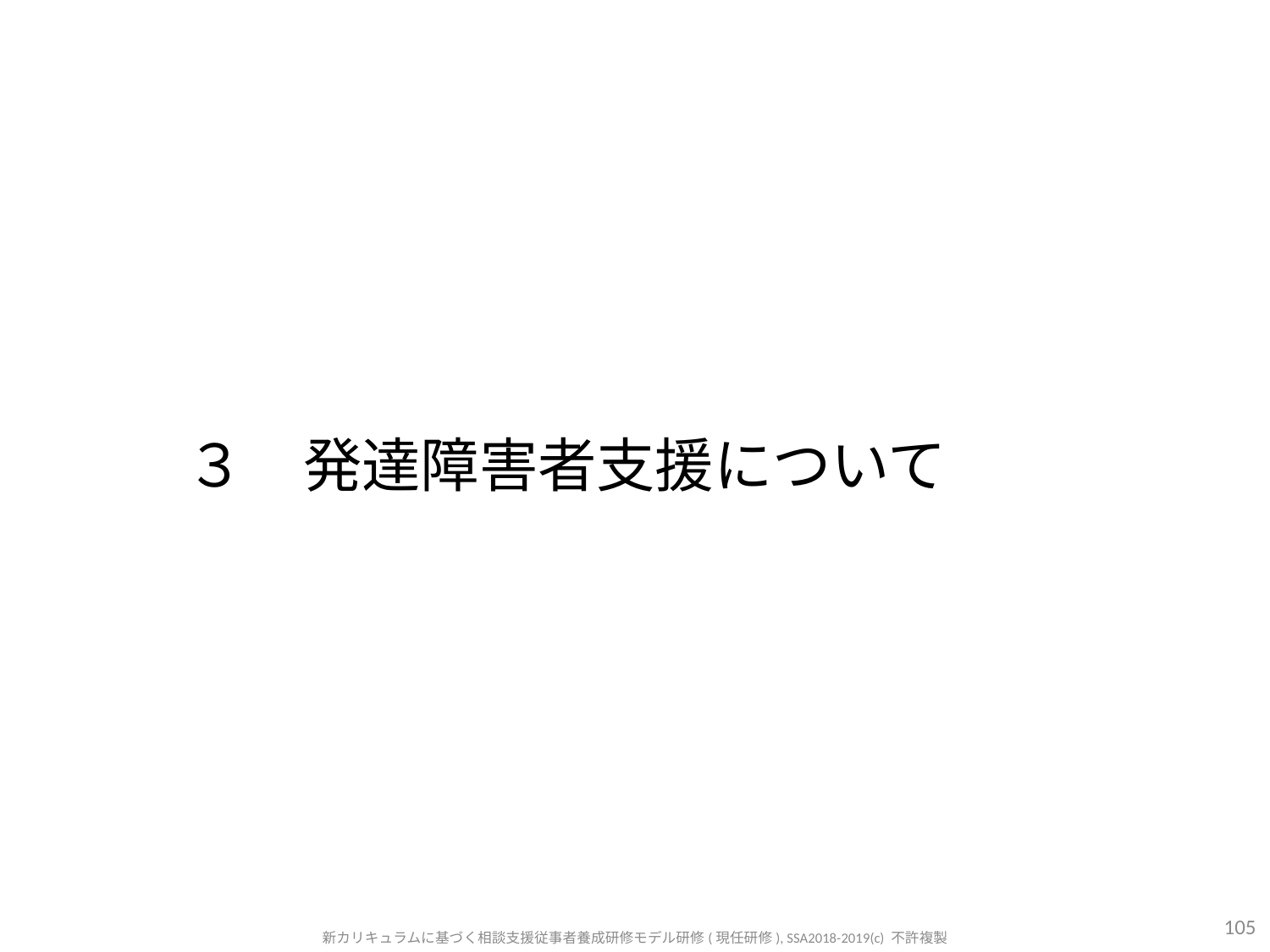

# ３　発達障害者支援について
105
新カリキュラムに基づく相談支援従事者養成研修モデル研修(現任研修), SSA2018-2019(c) 不許複製